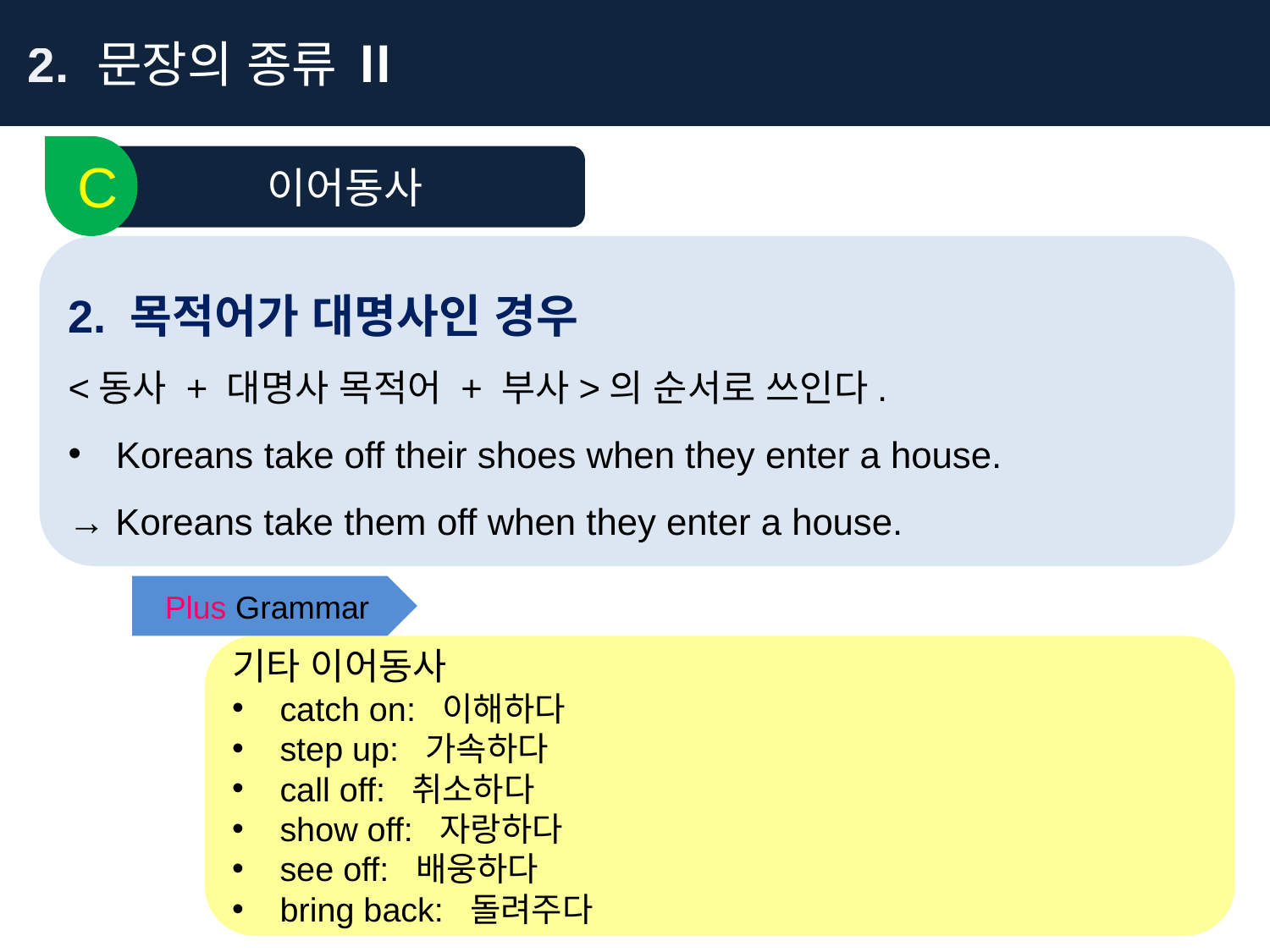

2. 문장의 종류 Ⅱ

C
이어동사
2. 목적어가 대명사인 경우
<동사 + 대명사 목적어 + 부사>의 순서로 쓰인다.
Koreans take off their shoes when they enter a house.
→ Koreans take them off when they enter a house.
Plus Grammar
기타 이어동사
catch on:  이해하다
step up:  가속하다
call off:  취소하다
show off:  자랑하다
see off:  배웅하다
bring back:  돌려주다